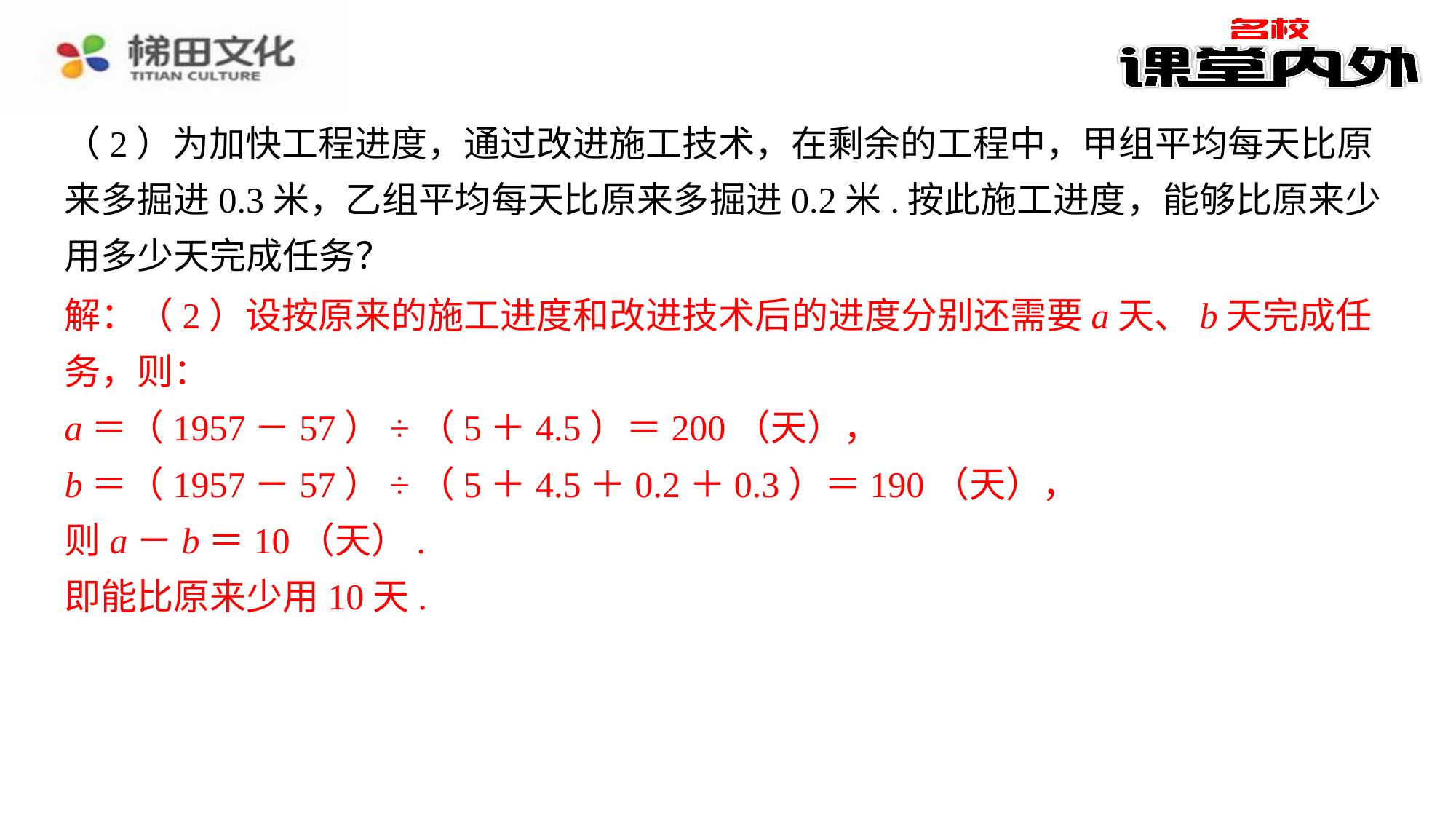

（2）为加快工程进度，通过改进施工技术，在剩余的工程中，甲组平均每天比原来多掘进0.3米，乙组平均每天比原来多掘进0.2米.按此施工进度，能够比原来少用多少天完成任务？
解：（2）设按原来的施工进度和改进技术后的进度分别还需要a天、b天完成任务，则：
a＝（1957－57）÷（5＋4.5）＝200（天），
b＝（1957－57）÷（5＋4.5＋0.2＋0.3）＝190（天），
则a－b＝10（天）.
即能比原来少用10天.